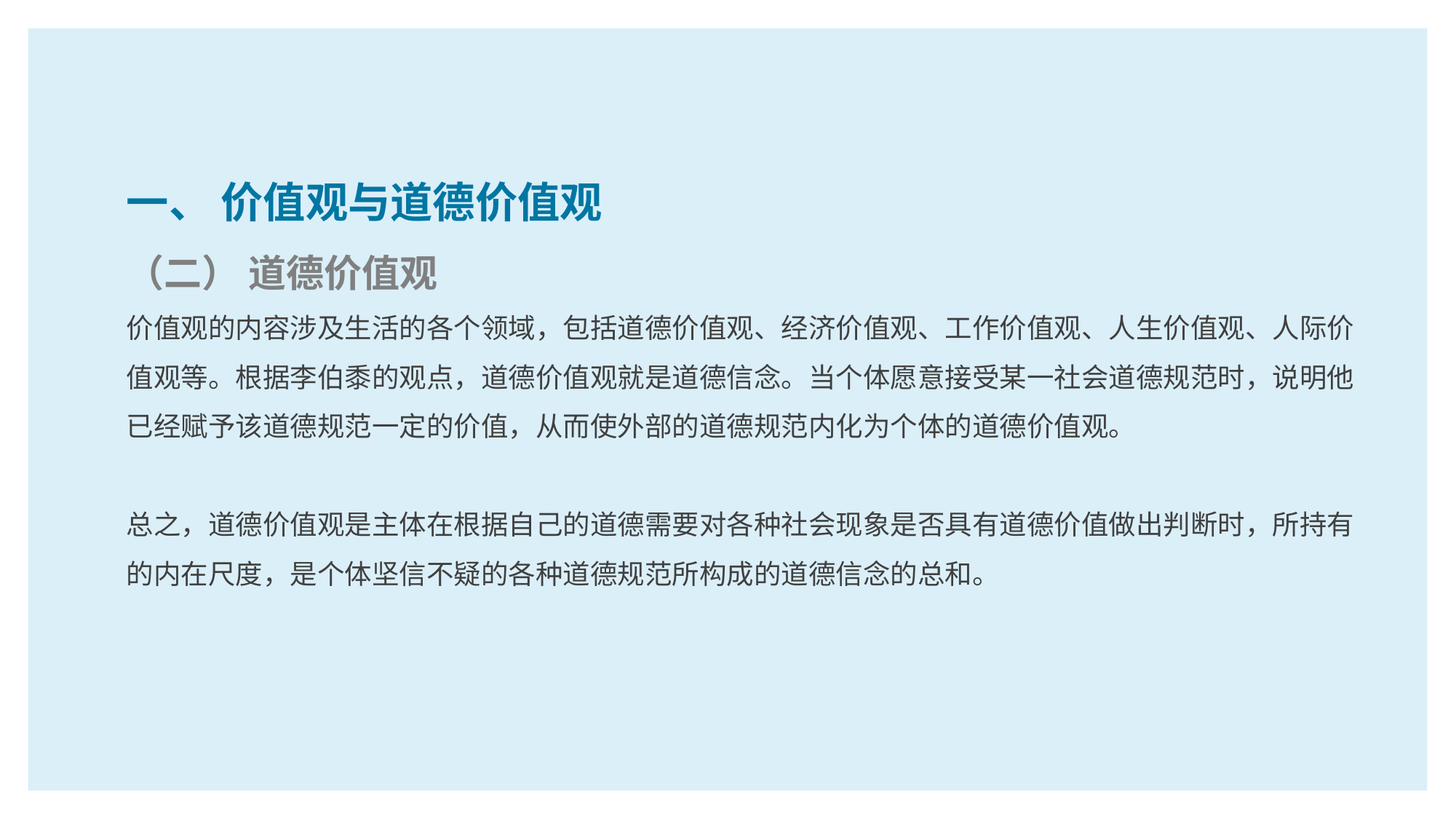

一、 价值观与道德价值观
（二） 道德价值观
价值观的内容涉及生活的各个领域，包括道德价值观、经济价值观、工作价值观、人生价值观、人际价值观等。根据李伯黍的观点，道德价值观就是道德信念。当个体愿意接受某一社会道德规范时，说明他已经赋予该道德规范一定的价值，从而使外部的道德规范内化为个体的道德价值观。

总之，道德价值观是主体在根据自己的道德需要对各种社会现象是否具有道德价值做出判断时，所持有的内在尺度，是个体坚信不疑的各种道德规范所构成的道德信念的总和。